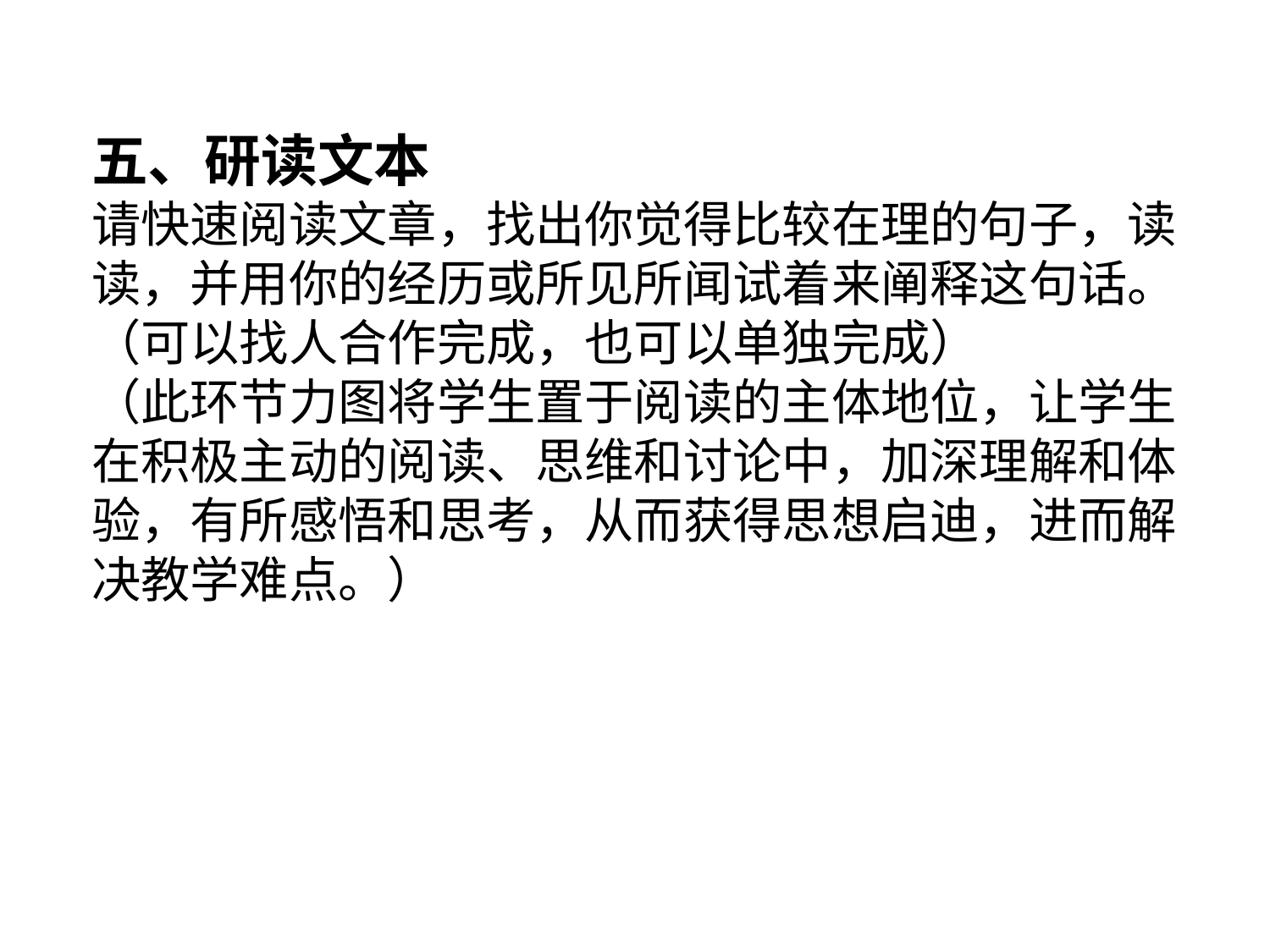

五、研读文本
请快速阅读文章，找出你觉得比较在理的句子，读读，并用你的经历或所见所闻试着来阐释这句话。（可以找人合作完成，也可以单独完成）
（此环节力图将学生置于阅读的主体地位，让学生在积极主动的阅读、思维和讨论中，加深理解和体验，有所感悟和思考，从而获得思想启迪，进而解决教学难点。）